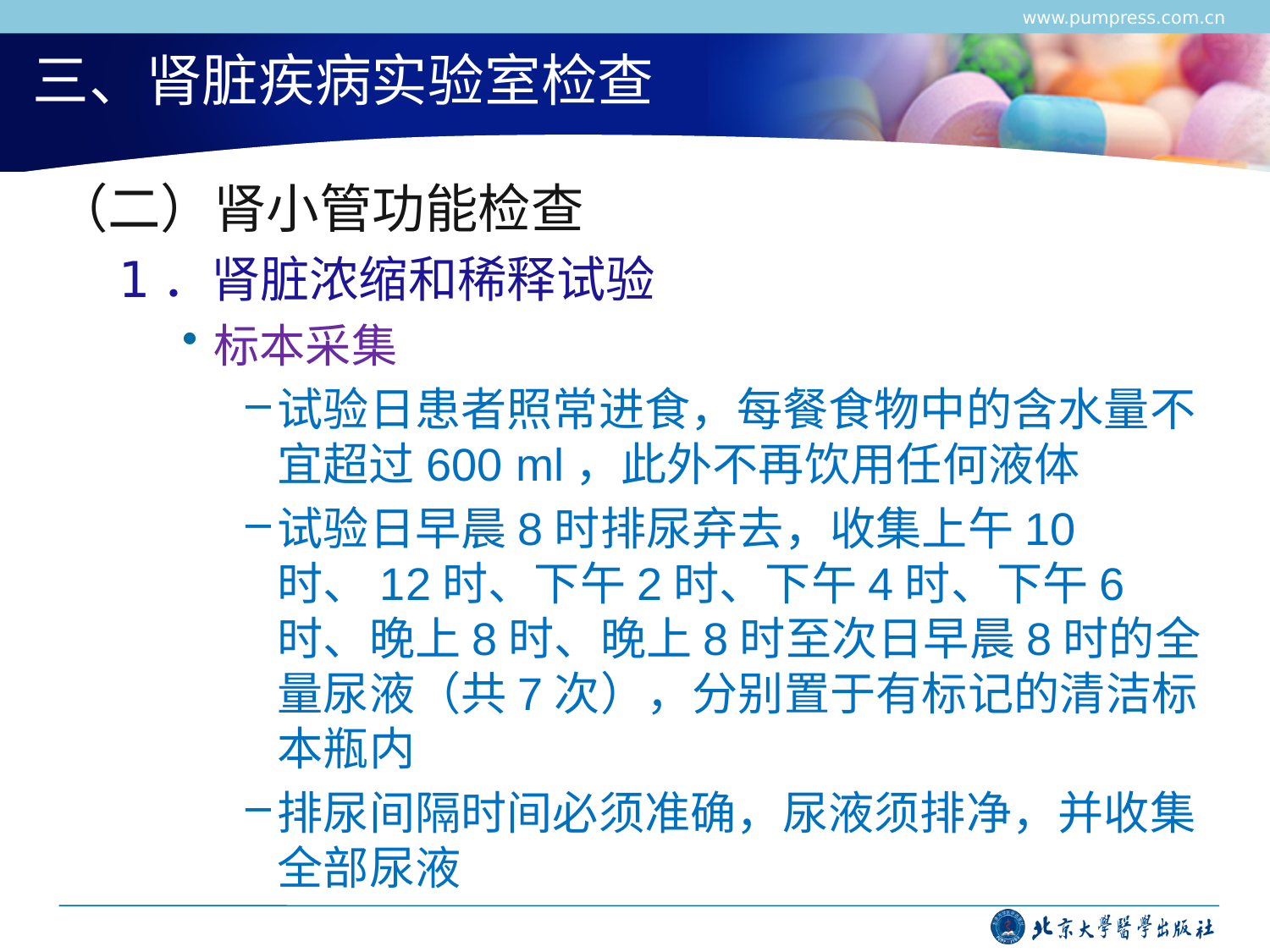

www.pumpress.com.cn
# 三、肾脏疾病实验室检查
（二）肾小管功能检查
1．肾脏浓缩和稀释试验
标本采集
试验日患者照常进食，每餐食物中的含水量不宜超过600 ml，此外不再饮用任何液体
试验日早晨8时排尿弃去，收集上午10时、12时、下午2时、下午4时、下午6时、晚上8时、晚上8时至次日早晨8时的全量尿液（共7次），分别置于有标记的清洁标本瓶内
排尿间隔时间必须准确，尿液须排净，并收集全部尿液